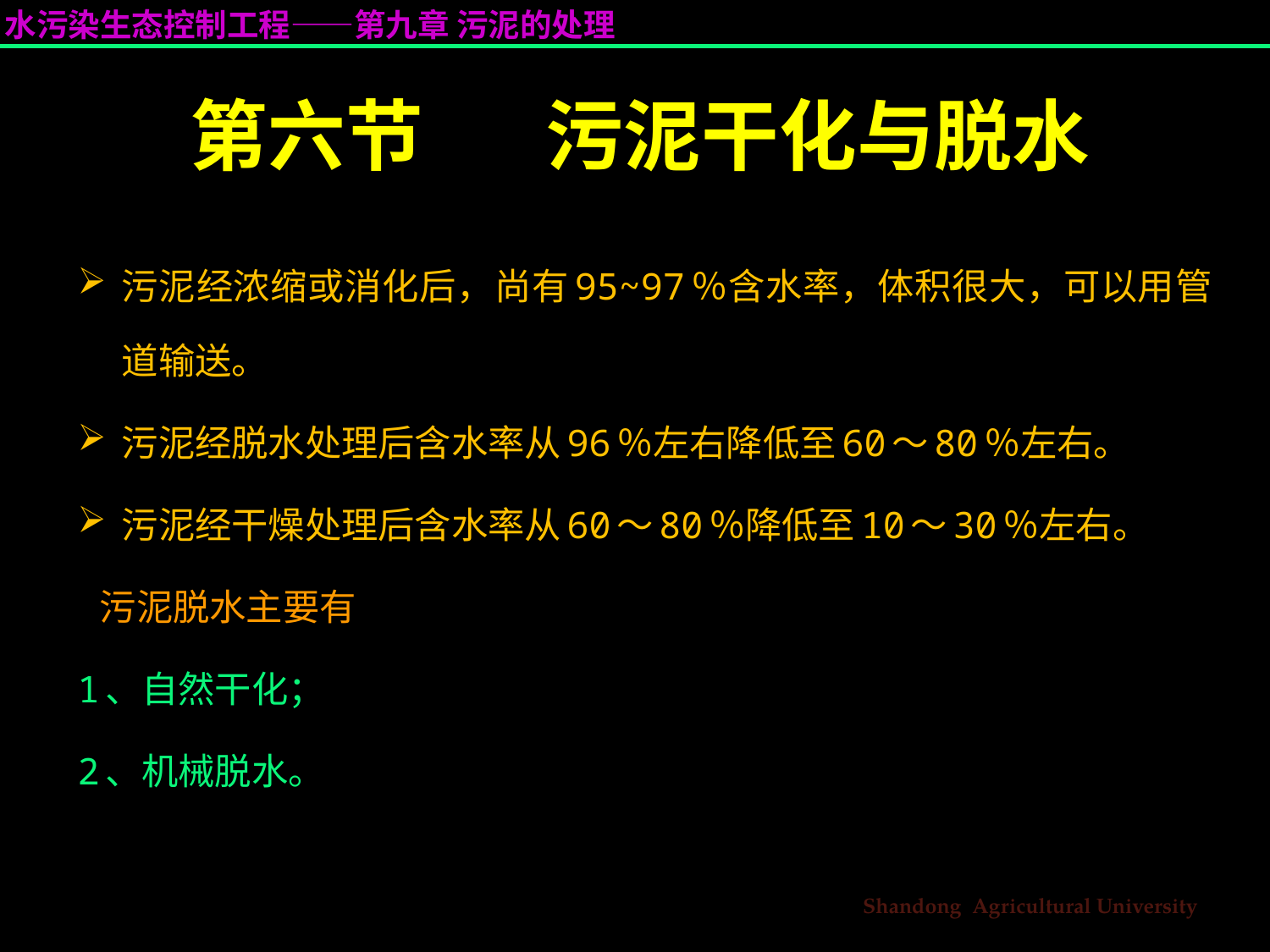

# 第六节       污泥干化与脱水
污泥经浓缩或消化后，尚有95~97％含水率，体积很大，可以用管道输送。
污泥经脱水处理后含水率从96％左右降低至60～80％左右。
污泥经干燥处理后含水率从60～80％降低至10～30％左右。
  污泥脱水主要有
1、自然干化；
2、机械脱水。